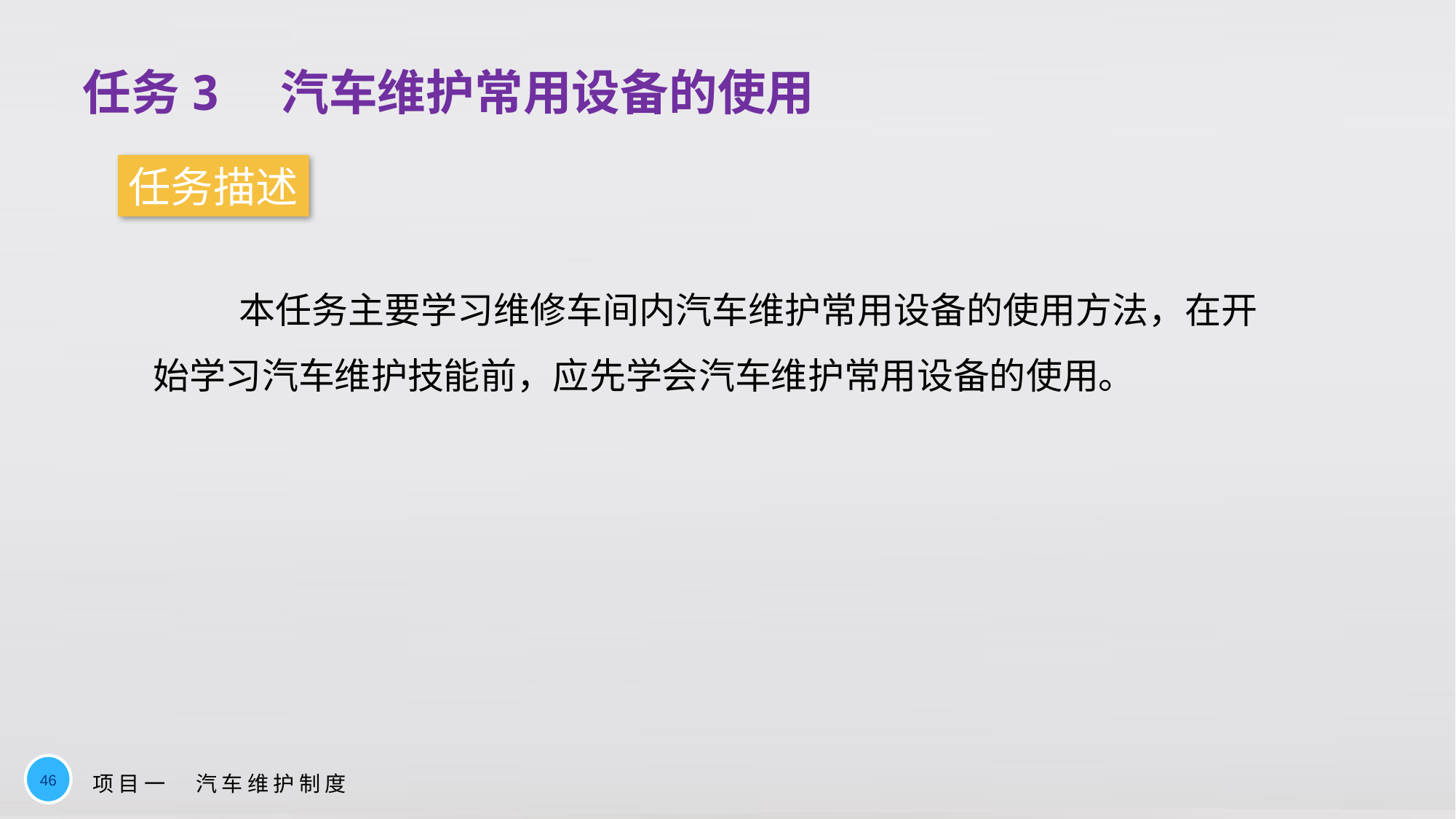

任务3　汽车维护常用设备的使用
任务描述
本任务主要学习维修车间内汽车维护常用设备的使用方法，在开始学习汽车维护技能前，应先学会汽车维护常用设备的使用。
46